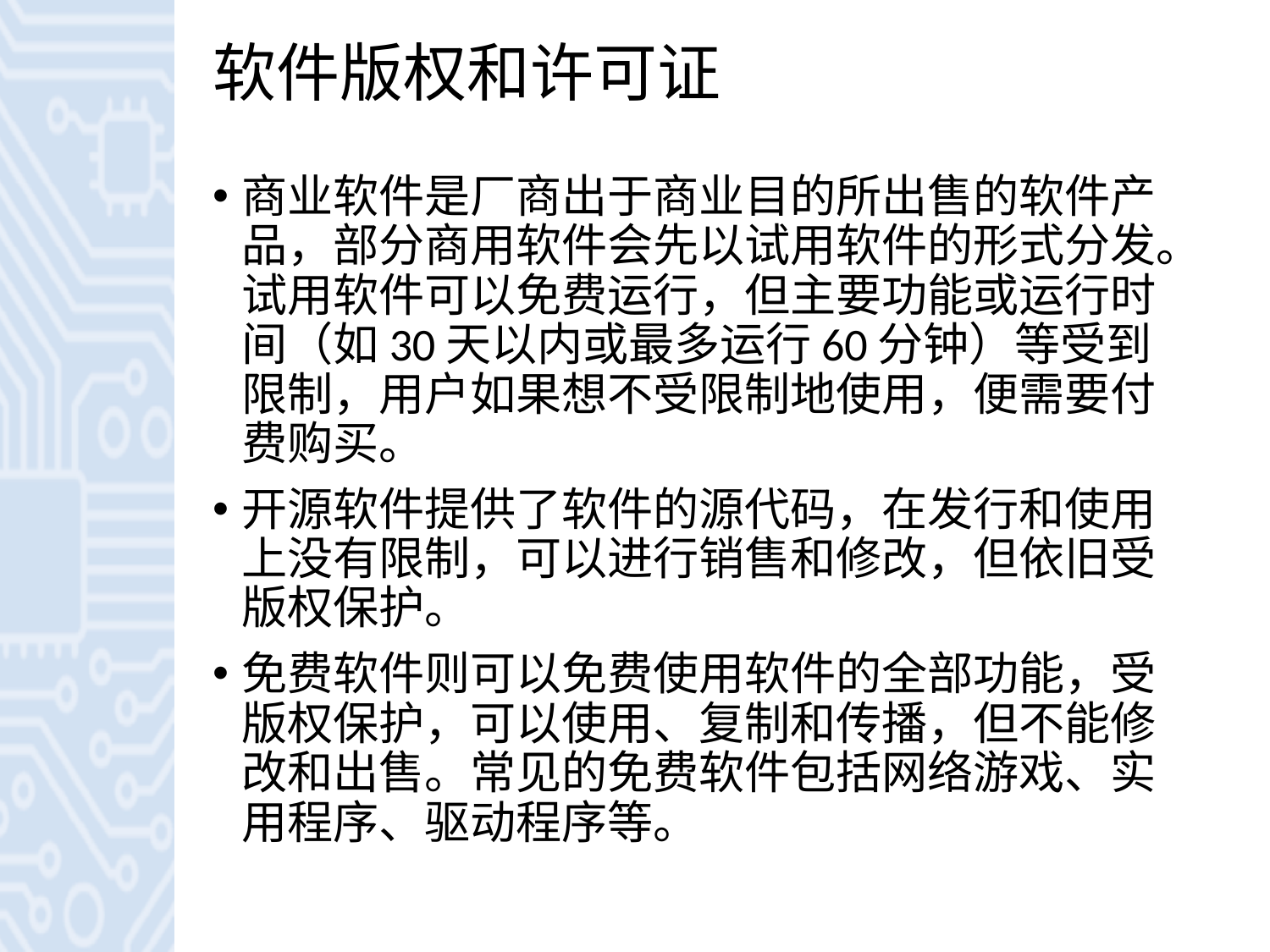

# 软件版权和许可证
商业软件是厂商出于商业目的所出售的软件产品，部分商用软件会先以试用软件的形式分发。试用软件可以免费运行，但主要功能或运行时间（如30天以内或最多运行60分钟）等受到限制，用户如果想不受限制地使用，便需要付费购买。
开源软件提供了软件的源代码，在发行和使用上没有限制，可以进行销售和修改，但依旧受版权保护。
免费软件则可以免费使用软件的全部功能，受版权保护，可以使用、复制和传播，但不能修改和出售。常见的免费软件包括网络游戏、实用程序、驱动程序等。